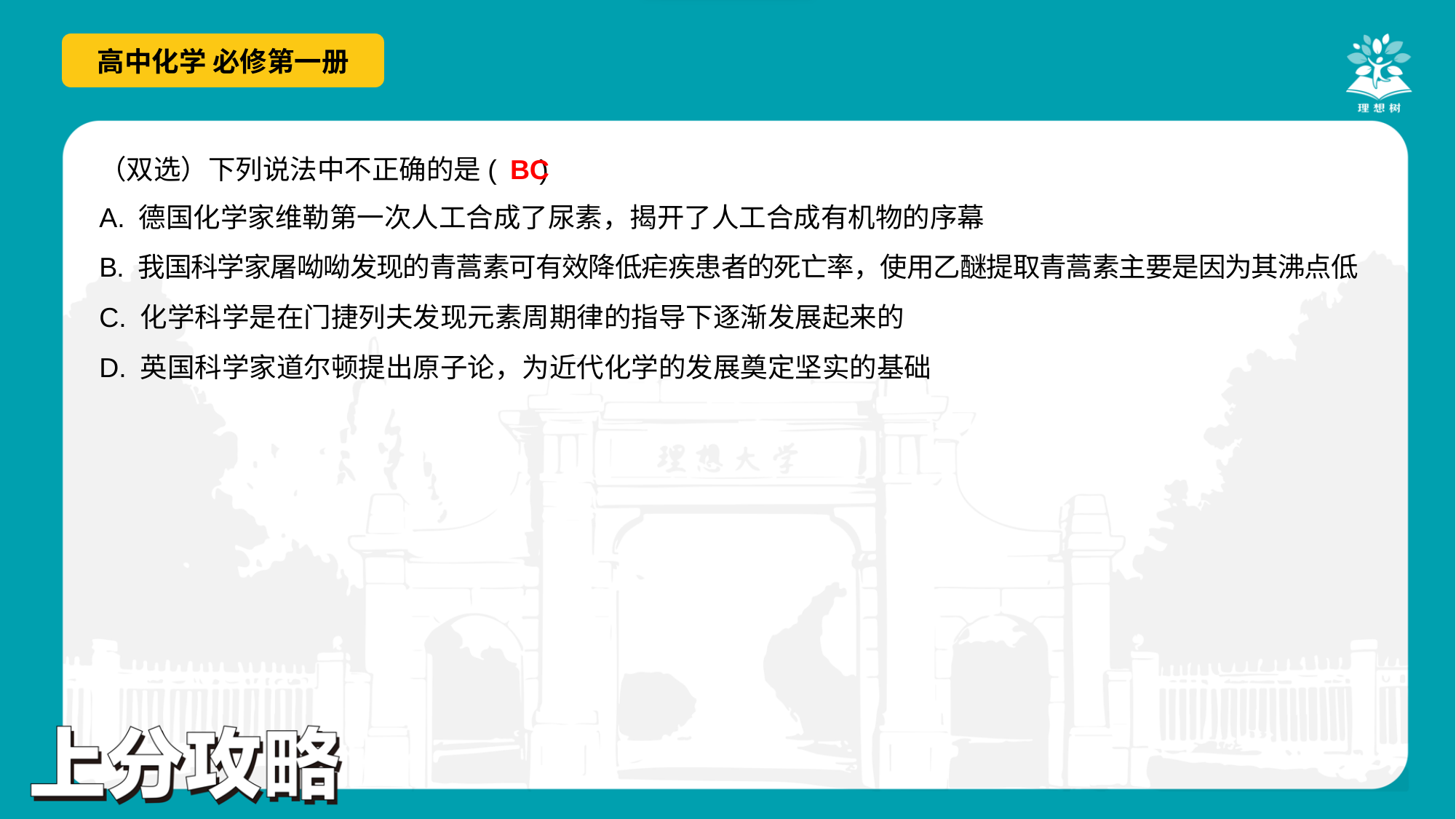

BC
（双选）下列说法中不正确的是(      )
A. 德国化学家维勒第一次人工合成了尿素，揭开了人工合成有机物的序幕
B. 我国科学家屠呦呦发现的青蒿素可有效降低疟疾患者的死亡率，使用乙醚提取青蒿素主要是因为其沸点低
C. 化学科学是在门捷列夫发现元素周期律的指导下逐渐发展起来的
D. 英国科学家道尔顿提出原子论，为近代化学的发展奠定坚实的基础